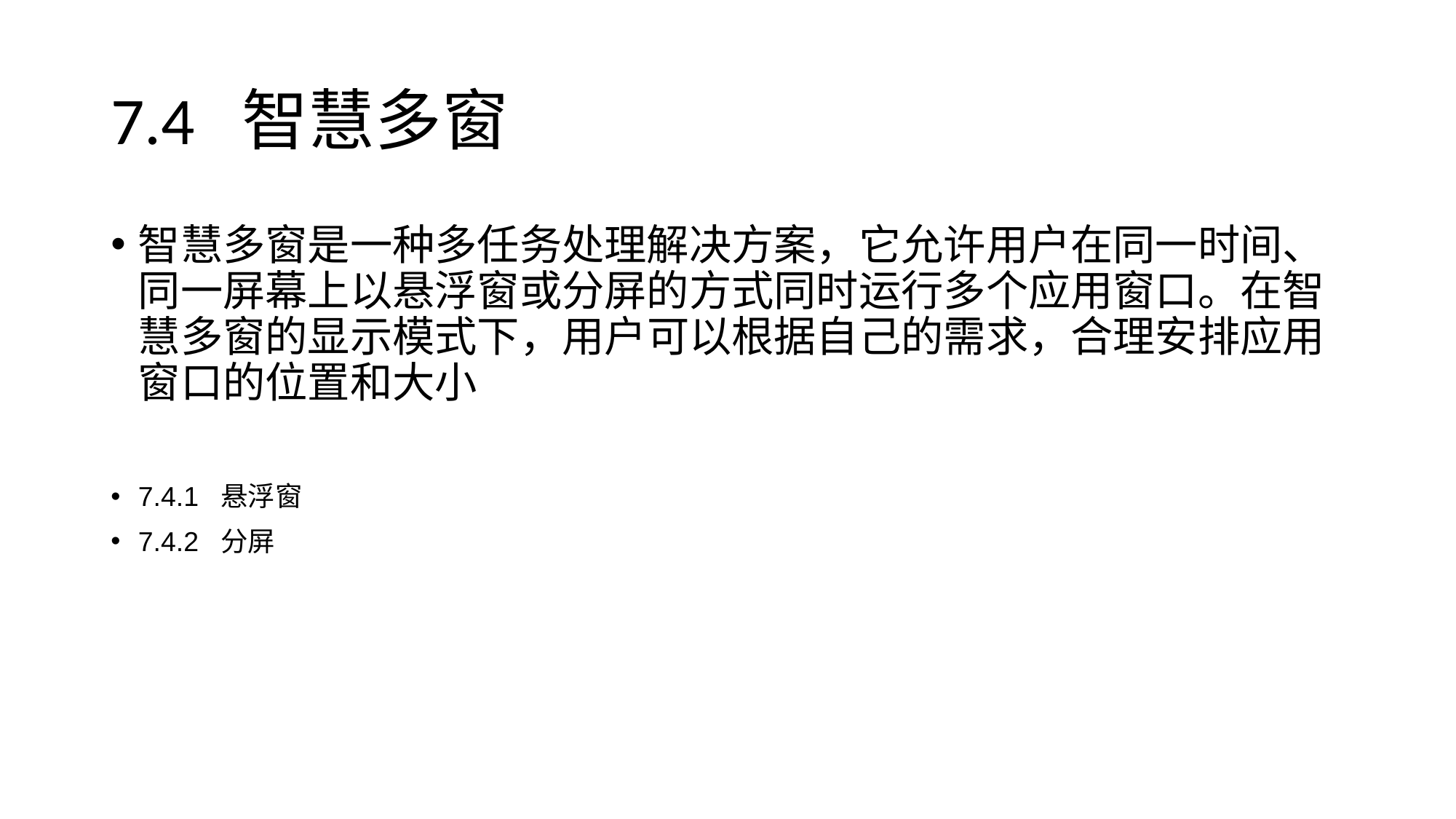

# 7.4  智慧多窗
智慧多窗是一种多任务处理解决方案，它允许用户在同一时间、同一屏幕上以悬浮窗或分屏的方式同时运行多个应用窗口。在智慧多窗的显示模式下，用户可以根据自己的需求，合理安排应用窗口的位置和大小

7.4.1  悬浮窗
7.4.2  分屏